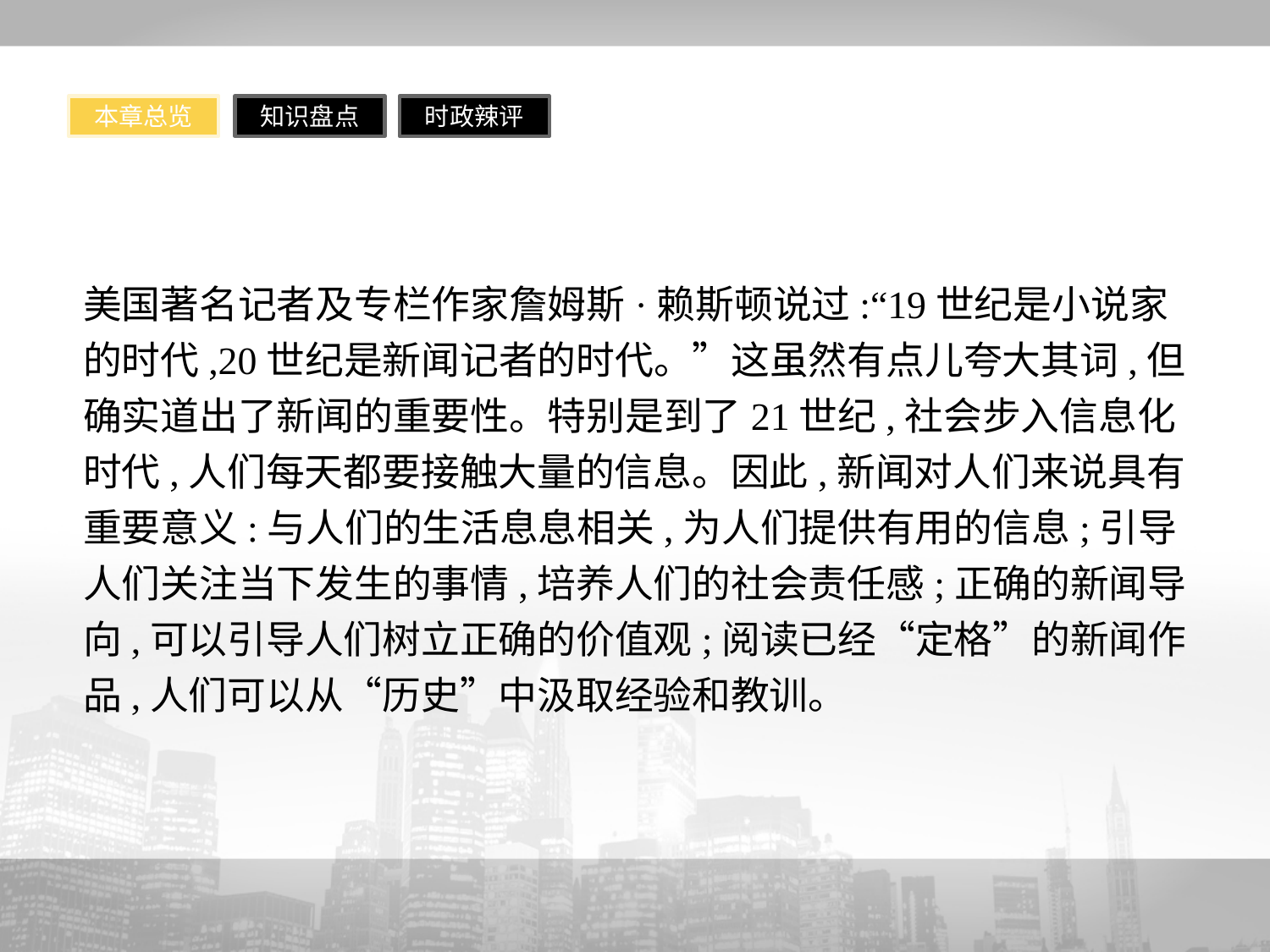

本章总览
知识盘点
时政辣评
美国著名记者及专栏作家詹姆斯·赖斯顿说过:“19世纪是小说家的时代,20世纪是新闻记者的时代。”这虽然有点儿夸大其词,但确实道出了新闻的重要性。特别是到了21世纪,社会步入信息化时代,人们每天都要接触大量的信息。因此,新闻对人们来说具有重要意义:与人们的生活息息相关,为人们提供有用的信息;引导人们关注当下发生的事情,培养人们的社会责任感;正确的新闻导向,可以引导人们树立正确的价值观;阅读已经“定格”的新闻作品,人们可以从“历史”中汲取经验和教训。